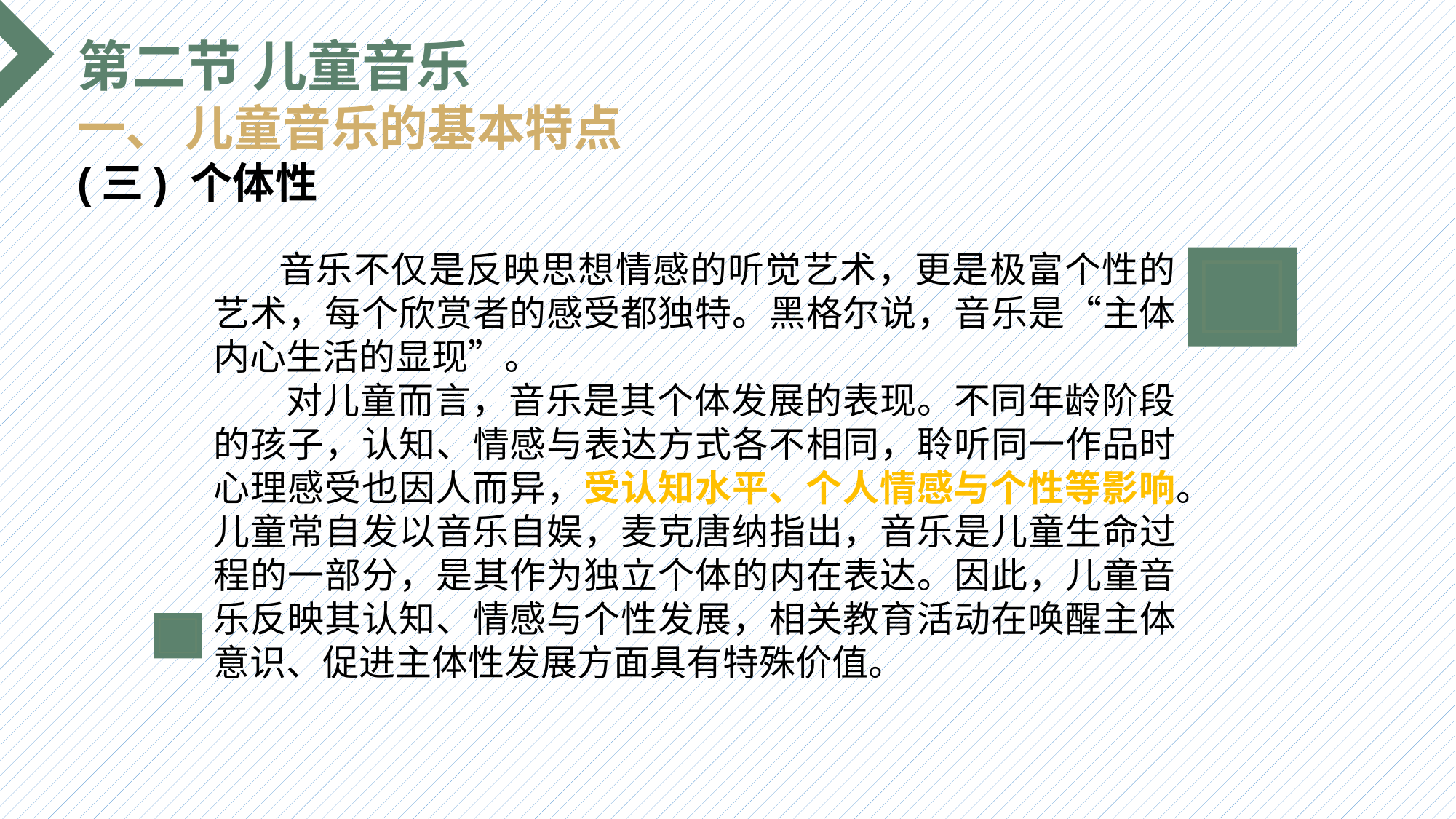

第二节 儿童音乐
一、 儿童音乐的基本特点
(三) 个体性

      音乐不仅是反映思想情感的听觉艺术，更是极富个性的艺术，每个欣赏者的感受都独特。黑格尔说，音乐是“主体内心生活的显现”。
 对儿童而言，音乐是其个体发展的表现。不同年龄阶段的孩子，认知、情感与表达方式各不相同，聆听同一作品时心理感受也因人而异，受认知水平、个人情感与个性等影响。儿童常自发以音乐自娱，麦克唐纳指出，音乐是儿童生命过程的一部分，是其作为独立个体的内在表达。因此，儿童音乐反映其认知、情感与个性发展，相关教育活动在唤醒主体意识、促进主体性发展方面具有特殊价值。

选题背景
输入您的内容，请简要说明，言简意赅即可输入您的内容，请简要说明，言简意赅即可输入您的内容，请简要说明，言简意赅即可输入您的内容，请简要说明，言简意赅即可